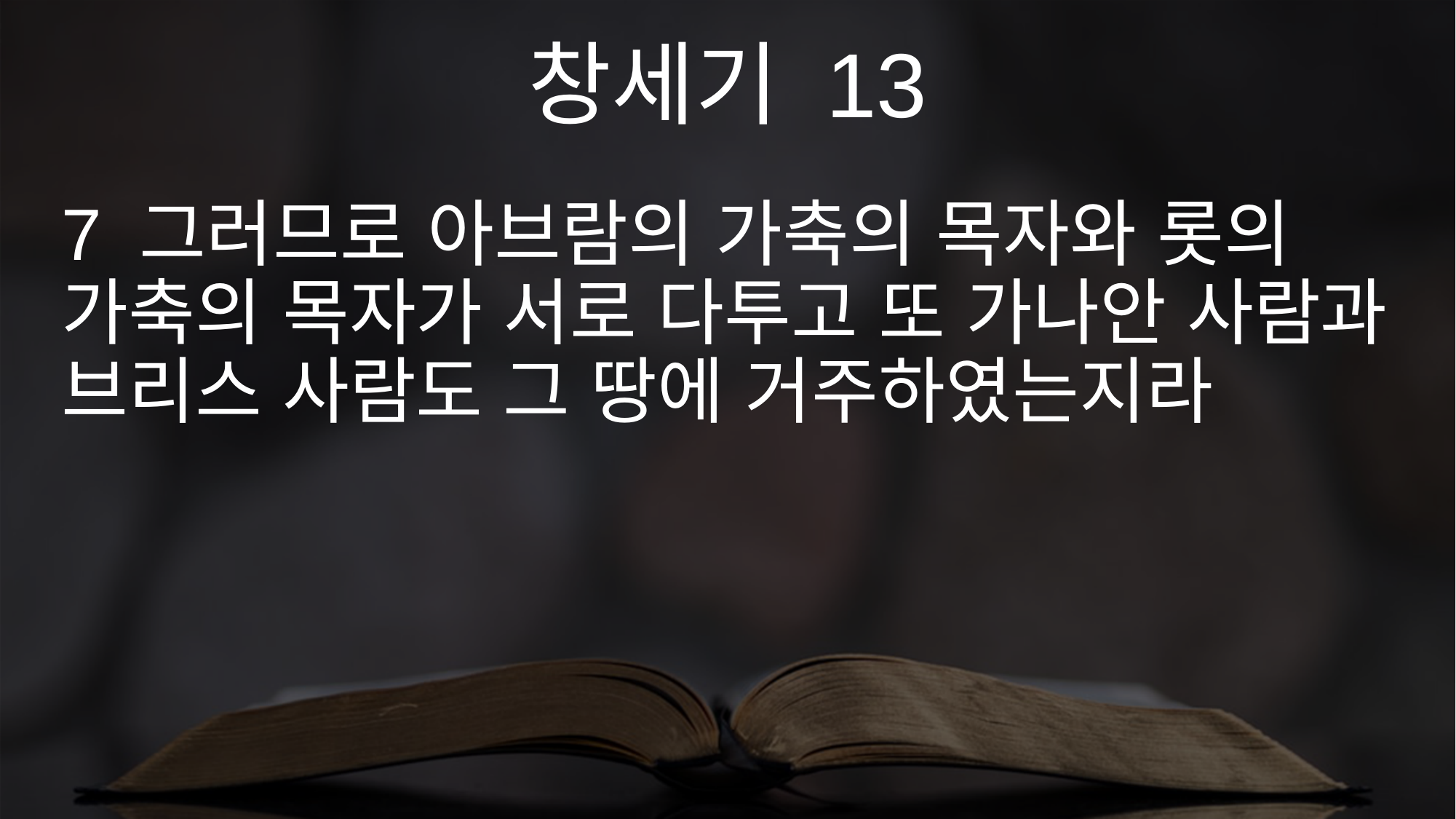

창세기 13
7 그러므로 아브람의 가축의 목자와 롯의 가축의 목자가 서로 다투고 또 가나안 사람과 브리스 사람도 그 땅에 거주하였는지라